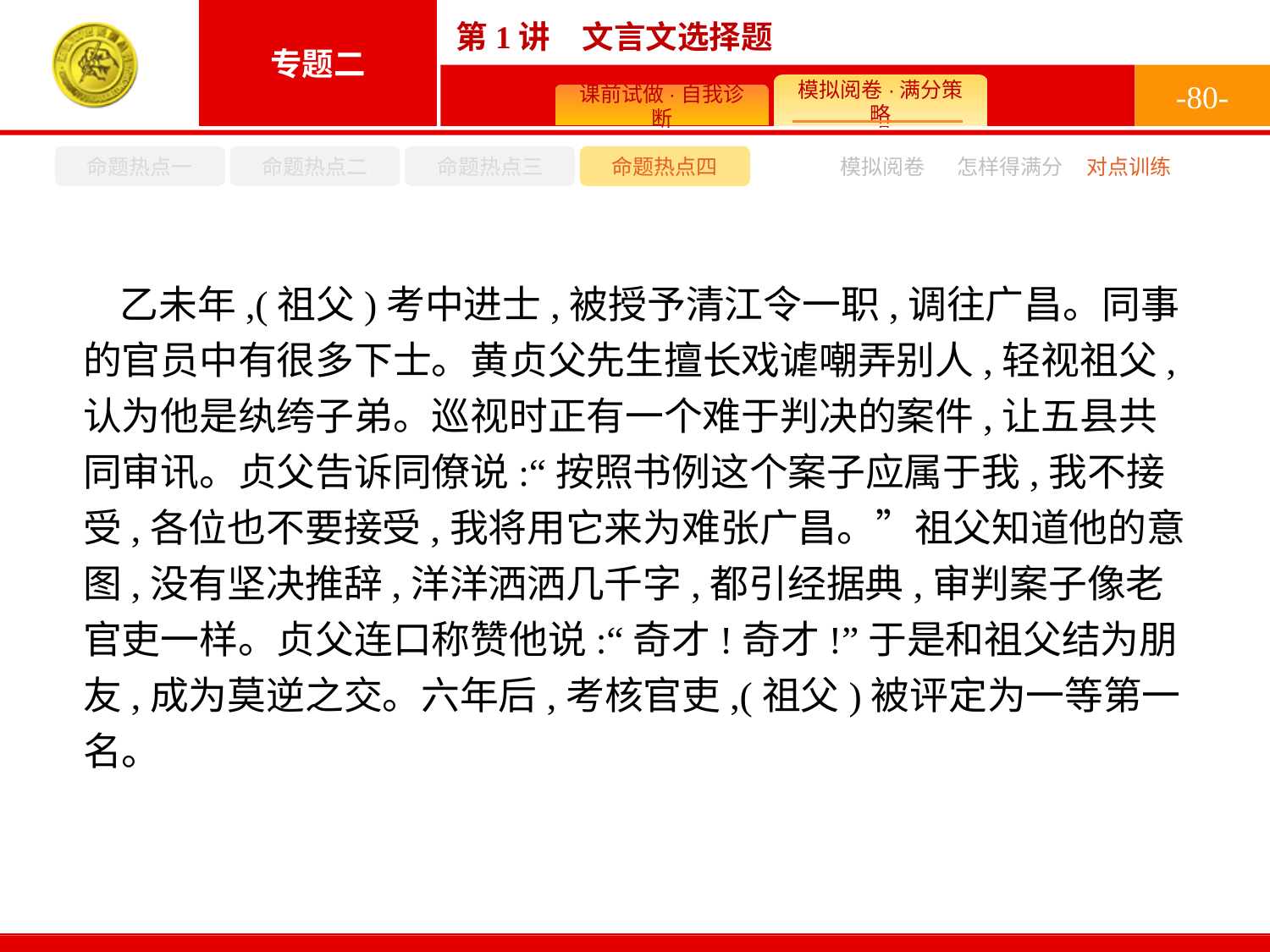

-80-
命题热点一
命题热点二
命题热点三
命题热点四
模拟阅卷
怎样得满分
对点训练
乙未年,(祖父)考中进士,被授予清江令一职,调往广昌。同事的官员中有很多下士。黄贞父先生擅长戏谑嘲弄别人,轻视祖父,认为他是纨绔子弟。巡视时正有一个难于判决的案件,让五县共同审讯。贞父告诉同僚说:“按照书例这个案子应属于我,我不接受,各位也不要接受,我将用它来为难张广昌。”祖父知道他的意图,没有坚决推辞,洋洋洒洒几千字,都引经据典,审判案子像老官吏一样。贞父连口称赞他说:“奇才!奇才!”于是和祖父结为朋友,成为莫逆之交。六年后,考核官吏,(祖父)被评定为一等第一名。